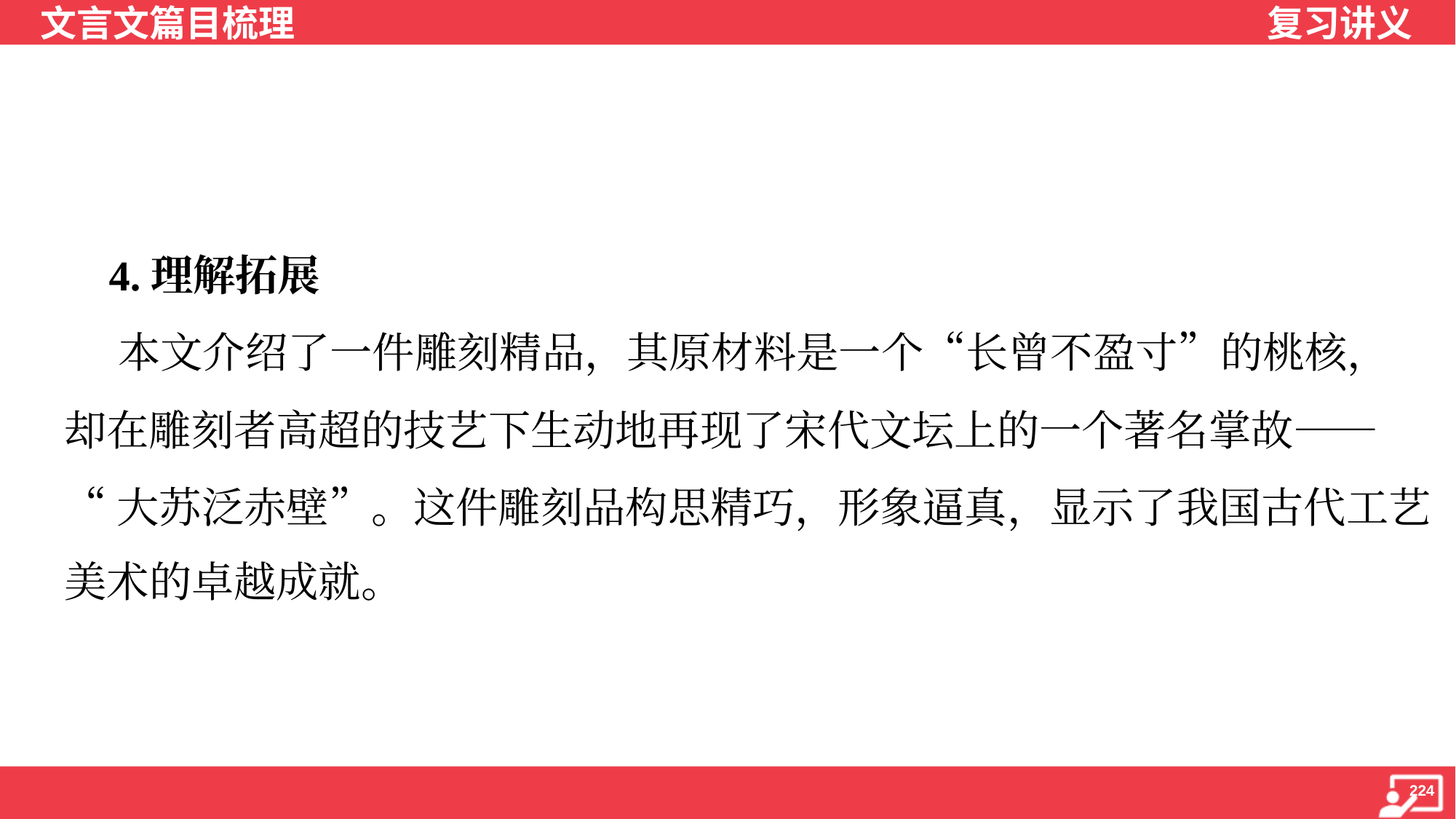

4.理解拓展
    本文介绍了一件雕刻精品，其原材料是一个“长曾不盈寸”的桃核，
却在雕刻者高超的技艺下生动地再现了宋代文坛上的一个著名掌故——
“大苏泛赤壁”。这件雕刻品构思精巧，形象逼真，显示了我国古代工艺
美术的卓越成就。